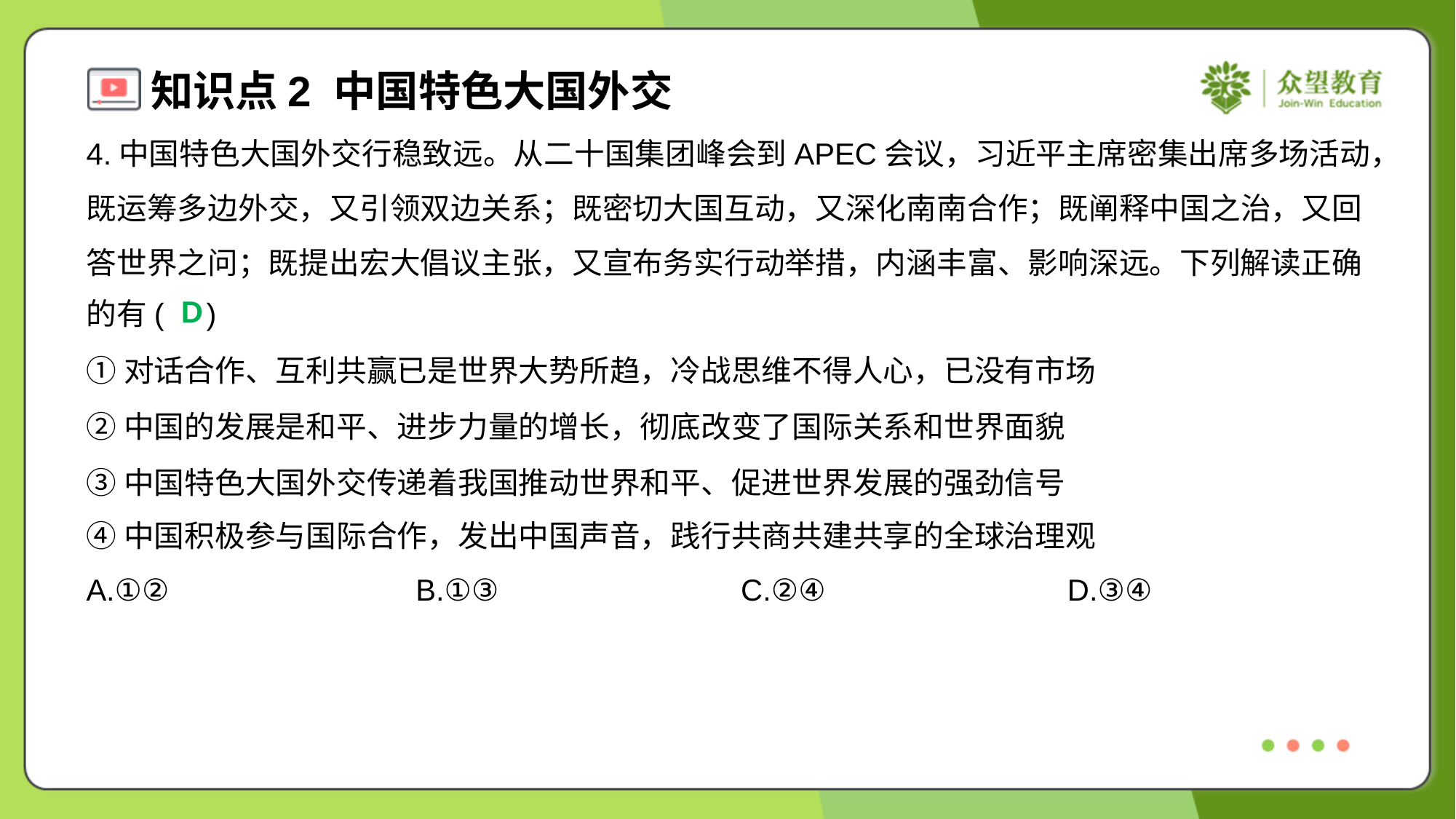

4.中国特色大国外交行稳致远。从二十国集团峰会到APEC会议，习近平主席密集出席多场活动，
既运筹多边外交，又引领双边关系；既密切大国互动，又深化南南合作；既阐释中国之治，又回
答世界之问；既提出宏大倡议主张，又宣布务实行动举措，内涵丰富、影响深远。下列解读正确
的有(     )
D
①对话合作、互利共赢已是世界大势所趋，冷战思维不得人心，已没有市场
②中国的发展是和平、进步力量的增长，彻底改变了国际关系和世界面貌
③中国特色大国外交传递着我国推动世界和平、促进世界发展的强劲信号
④中国积极参与国际合作，发出中国声音，践行共商共建共享的全球治理观
A.①②	B.①③	C.②④	D.③④